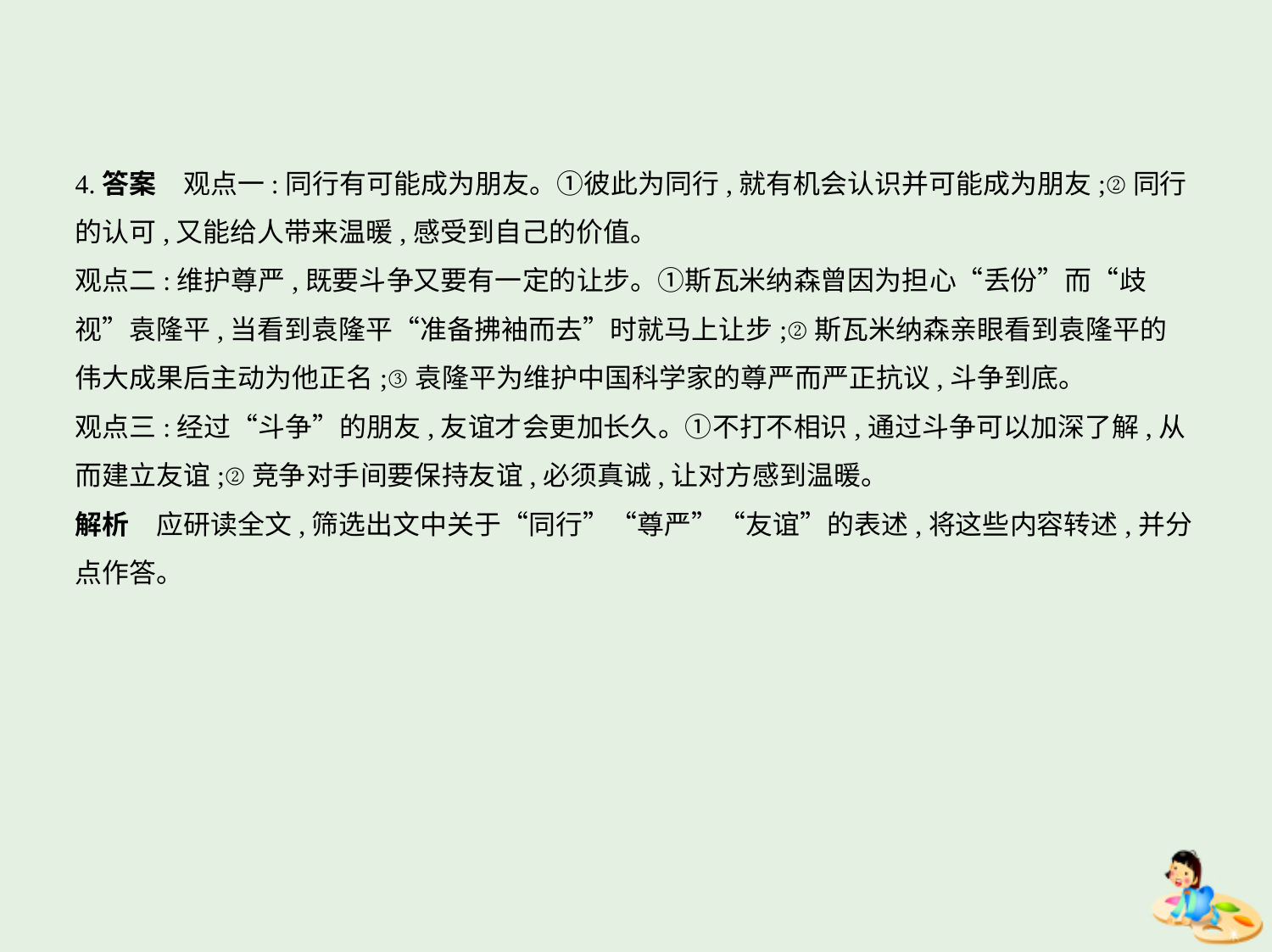

4.答案　观点一:同行有可能成为朋友。①彼此为同行,就有机会认识并可能成为朋友;②同行
的认可,又能给人带来温暖,感受到自己的价值。
观点二:维护尊严,既要斗争又要有一定的让步。①斯瓦米纳森曾因为担心“丢份”而“歧
视”袁隆平,当看到袁隆平“准备拂袖而去”时就马上让步;②斯瓦米纳森亲眼看到袁隆平的
伟大成果后主动为他正名;③袁隆平为维护中国科学家的尊严而严正抗议,斗争到底。
观点三:经过“斗争”的朋友,友谊才会更加长久。①不打不相识,通过斗争可以加深了解,从
而建立友谊;②竞争对手间要保持友谊,必须真诚,让对方感到温暖。
解析　应研读全文,筛选出文中关于“同行”“尊严”“友谊”的表述,将这些内容转述,并分
点作答。